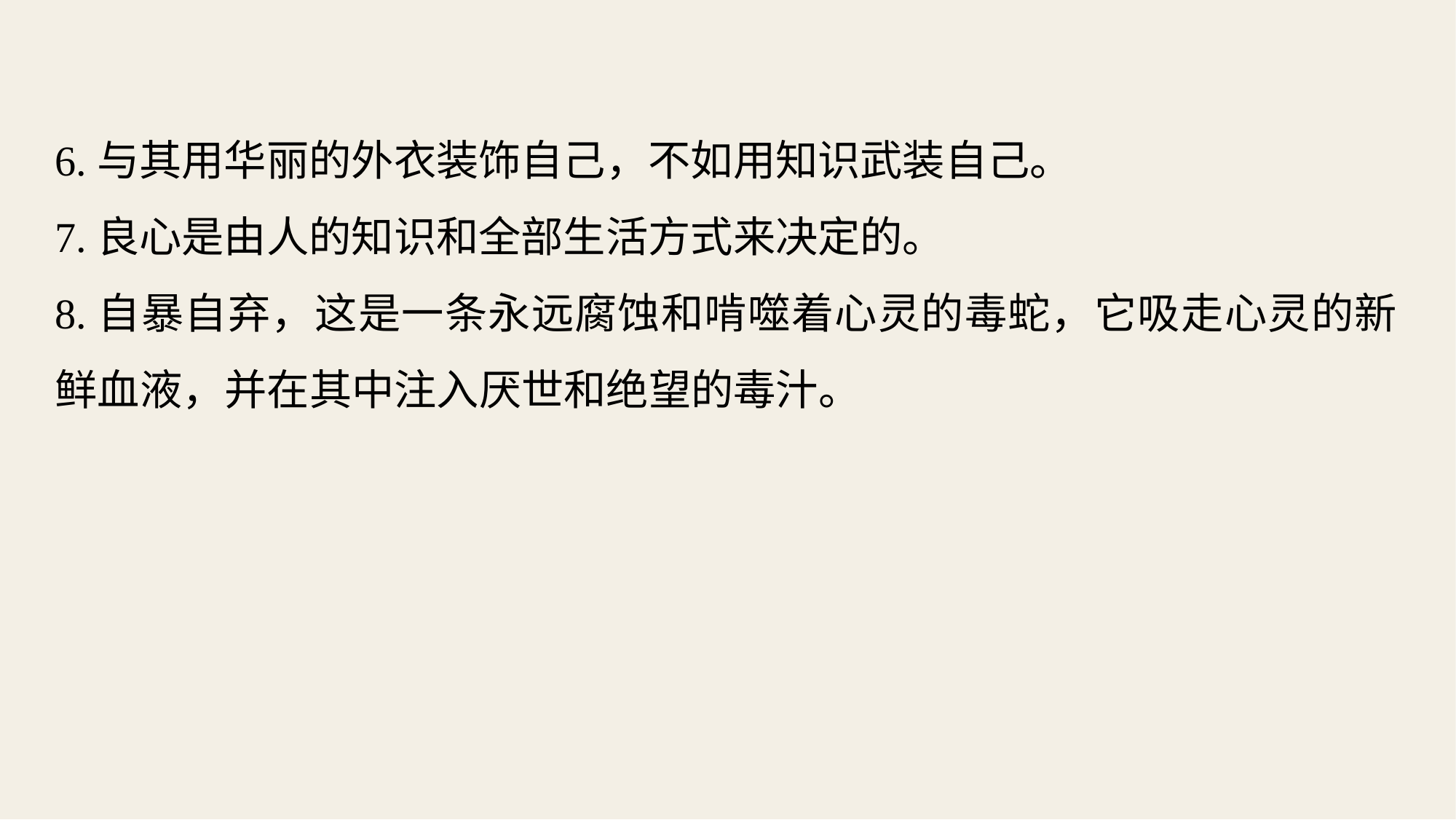

6.与其用华丽的外衣装饰自己，不如用知识武装自己。
7.良心是由人的知识和全部生活方式来决定的。
8.自暴自弃，这是一条永远腐蚀和啃噬着心灵的毒蛇，它吸走心灵的新鲜血液，并在其中注入厌世和绝望的毒汁。